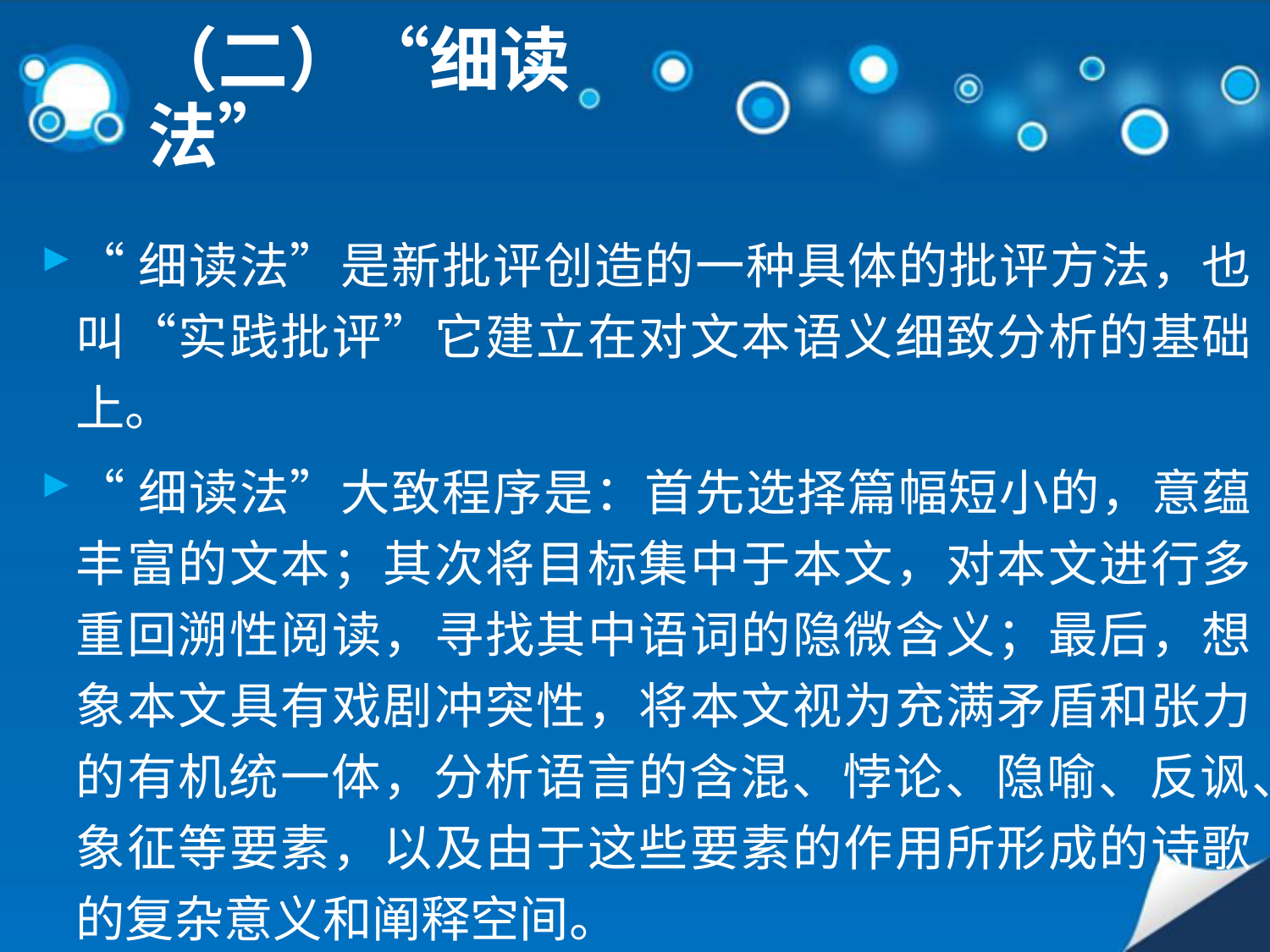

# （二）“细读法”

“细读法”是新批评创造的一种具体的批评方法，也叫“实践批评”它建立在对文本语义细致分析的基础上。
“细读法”大致程序是：首先选择篇幅短小的，意蕴丰富的文本；其次将目标集中于本文，对本文进行多重回溯性阅读，寻找其中语词的隐微含义；最后，想象本文具有戏剧冲突性，将本文视为充满矛盾和张力的有机统一体，分析语言的含混、悖论、隐喻、反讽、象征等要素，以及由于这些要素的作用所形成的诗歌的复杂意义和阐释空间。